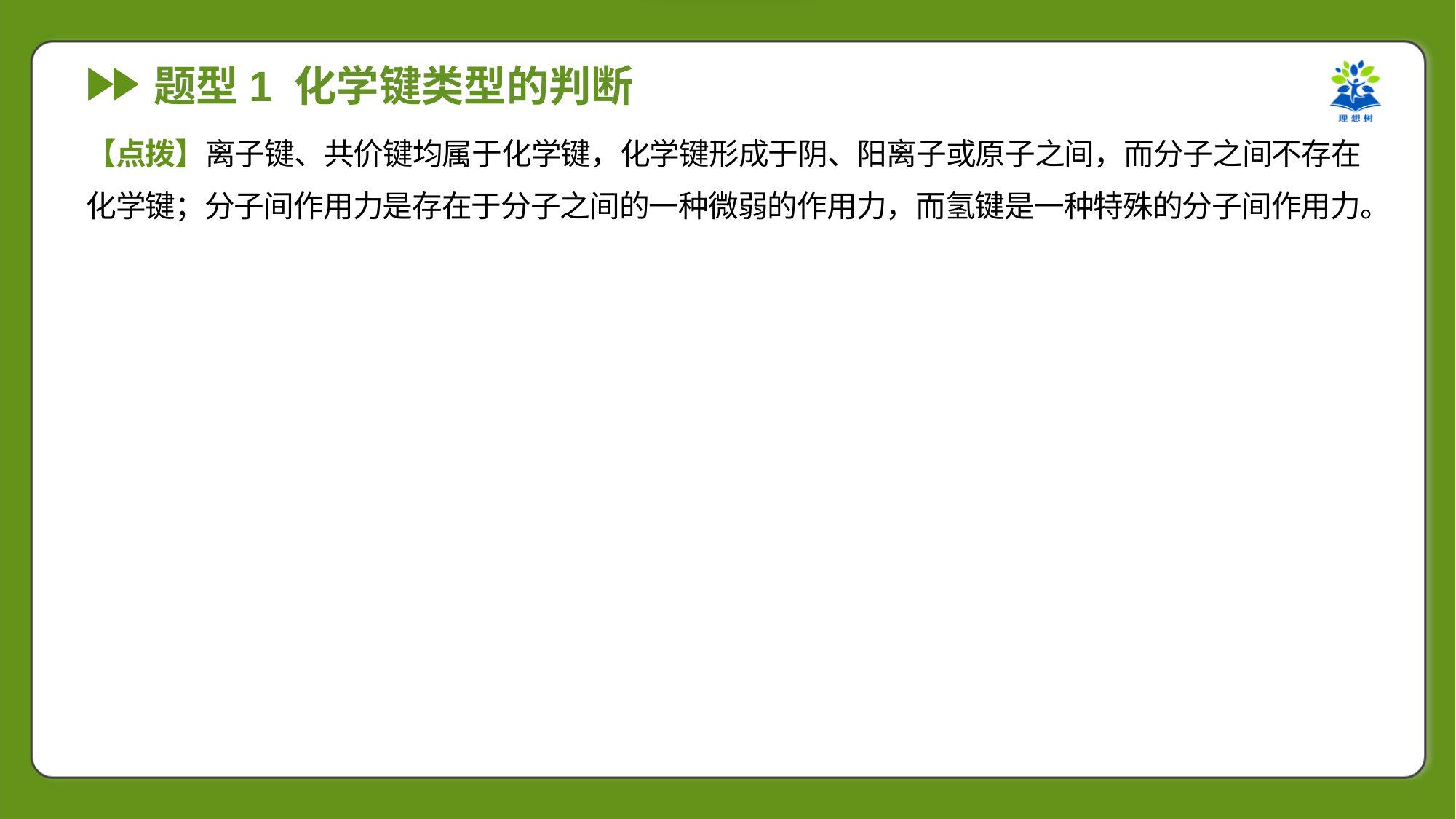

【点拨】离子键、共价键均属于化学键，化学键形成于阴、阳离子或原子之间，而分子之间不存在
化学键；分子间作用力是存在于分子之间的一种微弱的作用力，而氢键是一种特殊的分子间作用力。